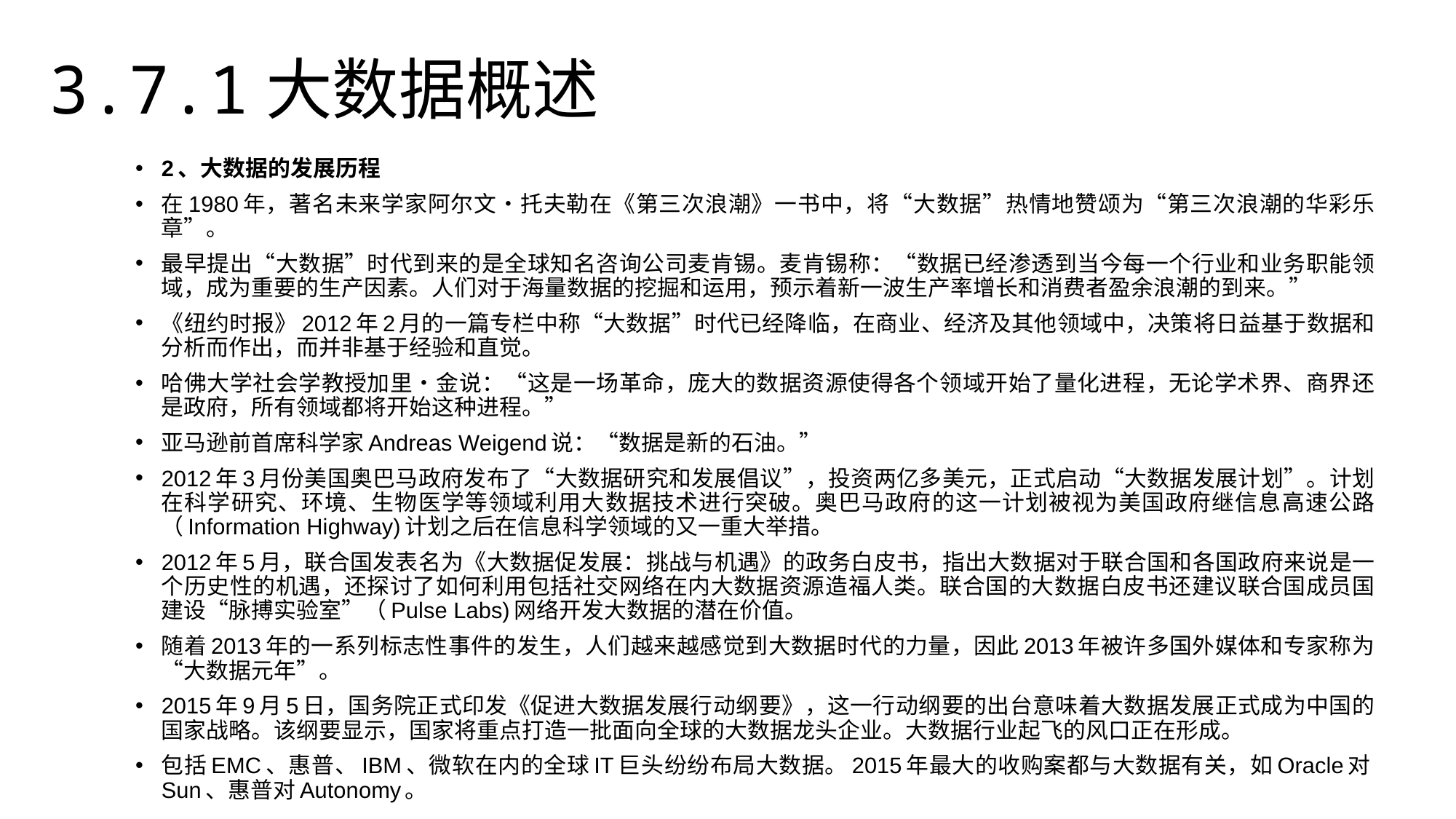

3.7.1大数据概述
2、大数据的发展历程
在1980年，著名未来学家阿尔文•托夫勒在《第三次浪潮》一书中，将“大数据”热情地赞颂为“第三次浪潮的华彩乐章”。
最早提出“大数据”时代到来的是全球知名咨询公司麦肯锡。麦肯锡称：“数据已经渗透到当今每一个行业和业务职能领域，成为重要的生产因素。人们对于海量数据的挖掘和运用，预示着新一波生产率增长和消费者盈余浪潮的到来。”
《纽约时报》2012年2月的一篇专栏中称“大数据”时代已经降临，在商业、经济及其他领域中，决策将日益基于数据和分析而作出，而并非基于经验和直觉。
哈佛大学社会学教授加里•金说：“这是一场革命，庞大的数据资源使得各个领域开始了量化进程，无论学术界、商界还是政府，所有领域都将开始这种进程。”
亚马逊前首席科学家Andreas Weigend说：“数据是新的石油。”
2012年3月份美国奥巴马政府发布了“大数据研究和发展倡议”，投资两亿多美元，正式启动“大数据发展计划”。计划在科学研究、环境、生物医学等领域利用大数据技术进行突破。奥巴马政府的这一计划被视为美国政府继信息高速公路（Information Highway)计划之后在信息科学领域的又一重大举措。
2012年5月，联合国发表名为《大数据促发展：挑战与机遇》的政务白皮书，指出大数据对于联合国和各国政府来说是一个历史性的机遇，还探讨了如何利用包括社交网络在内大数据资源造福人类。联合国的大数据白皮书还建议联合国成员国建设“脉搏实验室”（Pulse Labs)网络开发大数据的潜在价值。
随着2013年的一系列标志性事件的发生，人们越来越感觉到大数据时代的力量，因此2013年被许多国外媒体和专家称为“大数据元年”。
2015年9月5日，国务院正式印发《促进大数据发展行动纲要》，这一行动纲要的出台意味着大数据发展正式成为中国的国家战略。该纲要显示，国家将重点打造一批面向全球的大数据龙头企业。大数据行业起飞的风口正在形成。
包括EMC、惠普、IBM、微软在内的全球IT巨头纷纷布局大数据。2015年最大的收购案都与大数据有关，如Oracle对Sun、惠普对Autonomy。